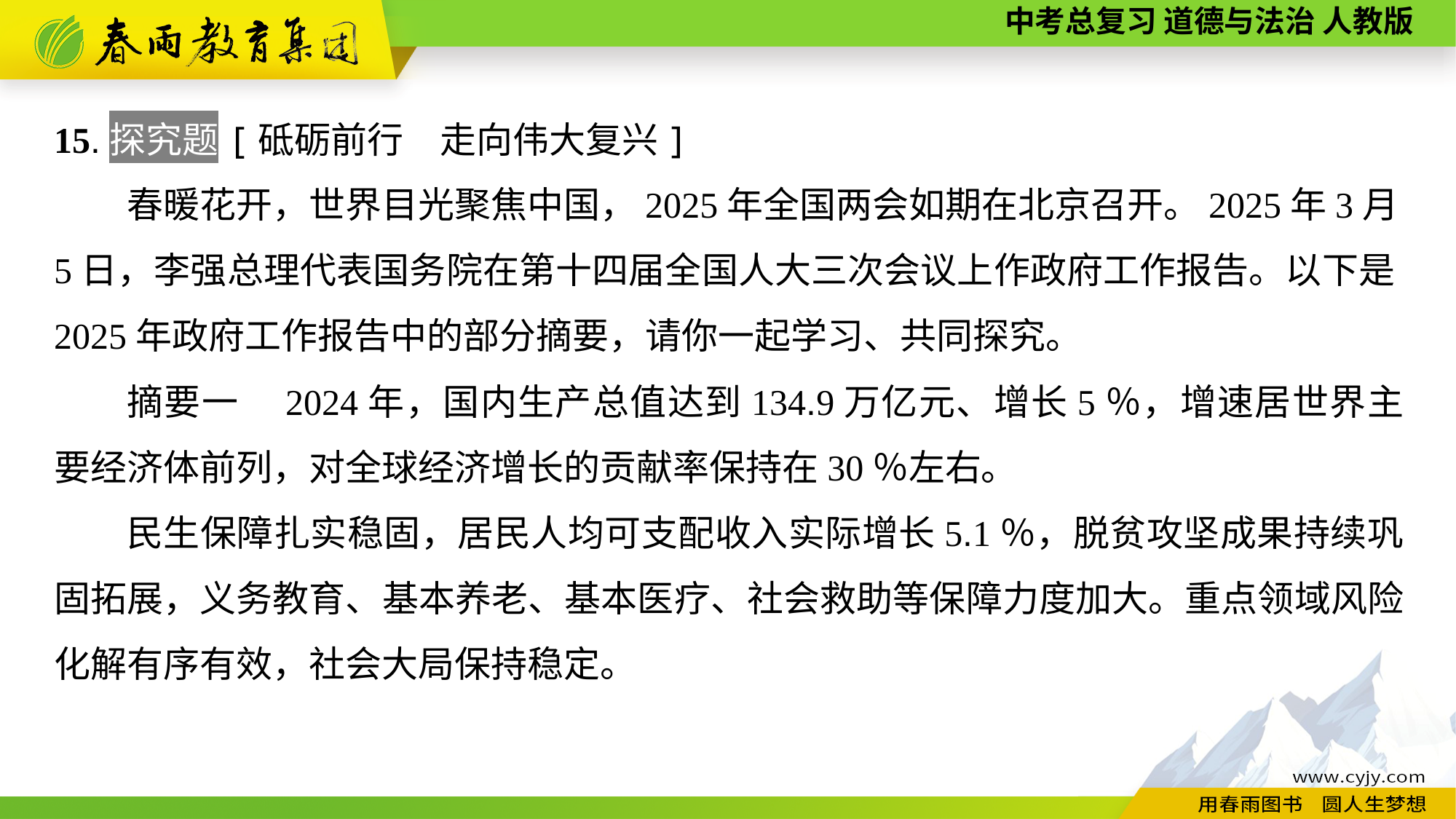

15.探究题[砥砺前行　走向伟大复兴]
春暖花开，世界目光聚焦中国，2025年全国两会如期在北京召开。2025年3月5日，李强总理代表国务院在第十四届全国人大三次会议上作政府工作报告。以下是2025年政府工作报告中的部分摘要，请你一起学习、共同探究。
摘要一　2024年，国内生产总值达到134.9万亿元、增长5％，增速居世界主要经济体前列，对全球经济增长的贡献率保持在30％左右。
民生保障扎实稳固，居民人均可支配收入实际增长5.1％，脱贫攻坚成果持续巩固拓展，义务教育、基本养老、基本医疗、社会救助等保障力度加大。重点领域风险化解有序有效，社会大局保持稳定。